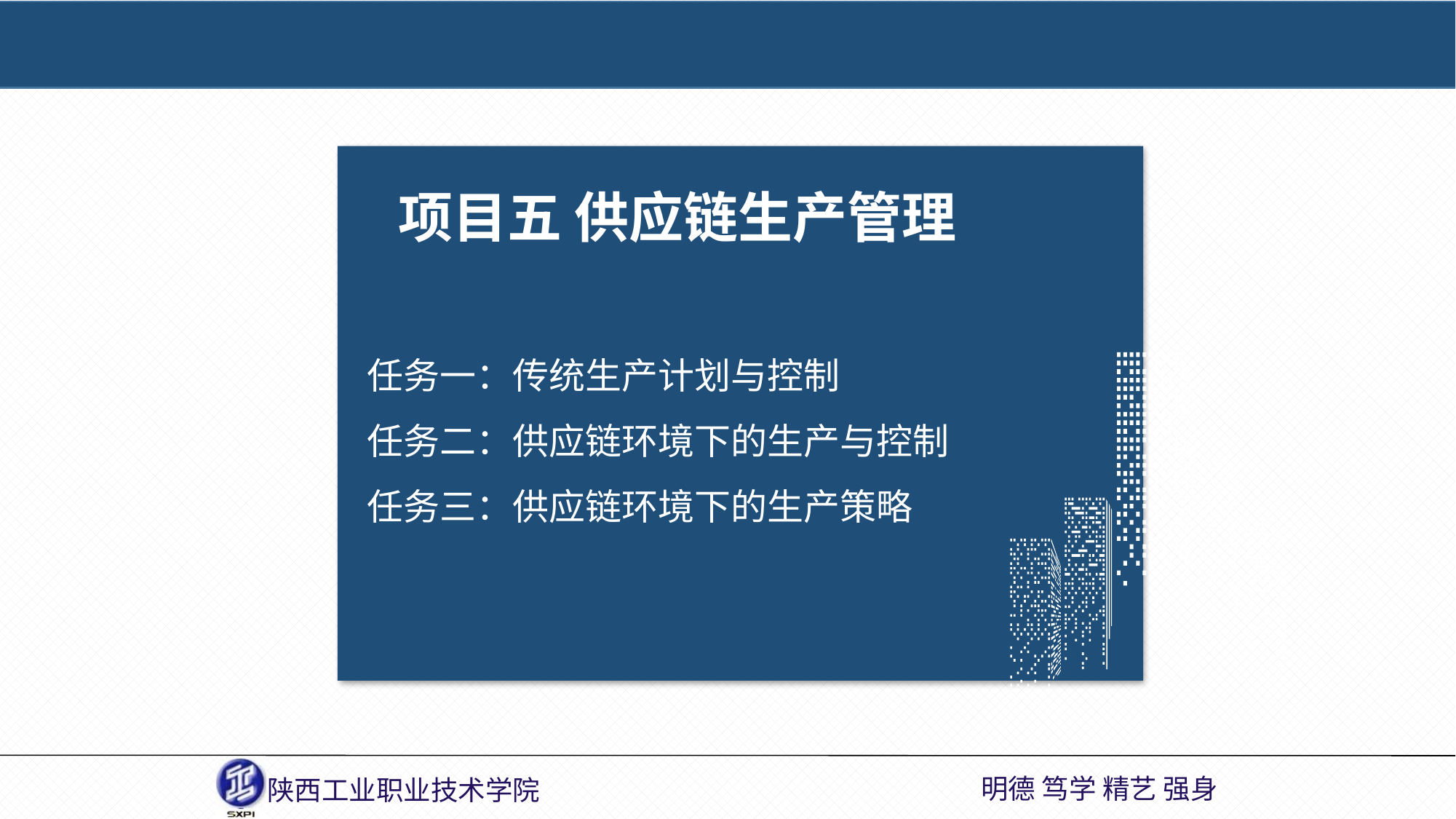

项目五 供应链生产管理
任务一：传统生产计划与控制
任务二：供应链环境下的生产与控制
任务三：供应链环境下的生产策略